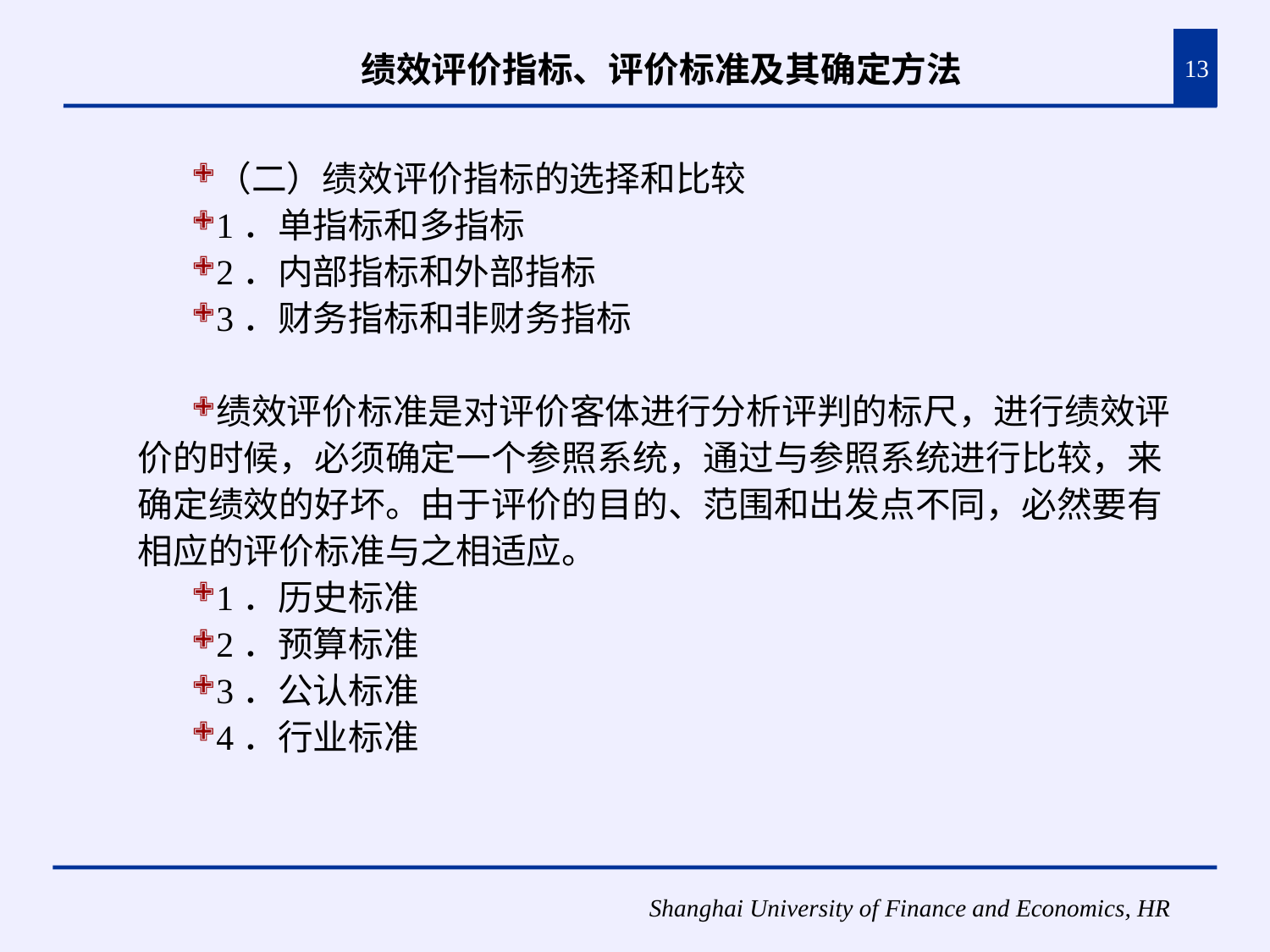

# 绩效评价指标、评价标准及其确定方法
13
（二）绩效评价指标的选择和比较
1．单指标和多指标
2．内部指标和外部指标
3．财务指标和非财务指标

绩效评价标准是对评价客体进行分析评判的标尺，进行绩效评价的时候，必须确定一个参照系统，通过与参照系统进行比较，来确定绩效的好坏。由于评价的目的、范围和出发点不同，必然要有相应的评价标准与之相适应。
1．历史标准
2．预算标准
3．公认标准
4．行业标准